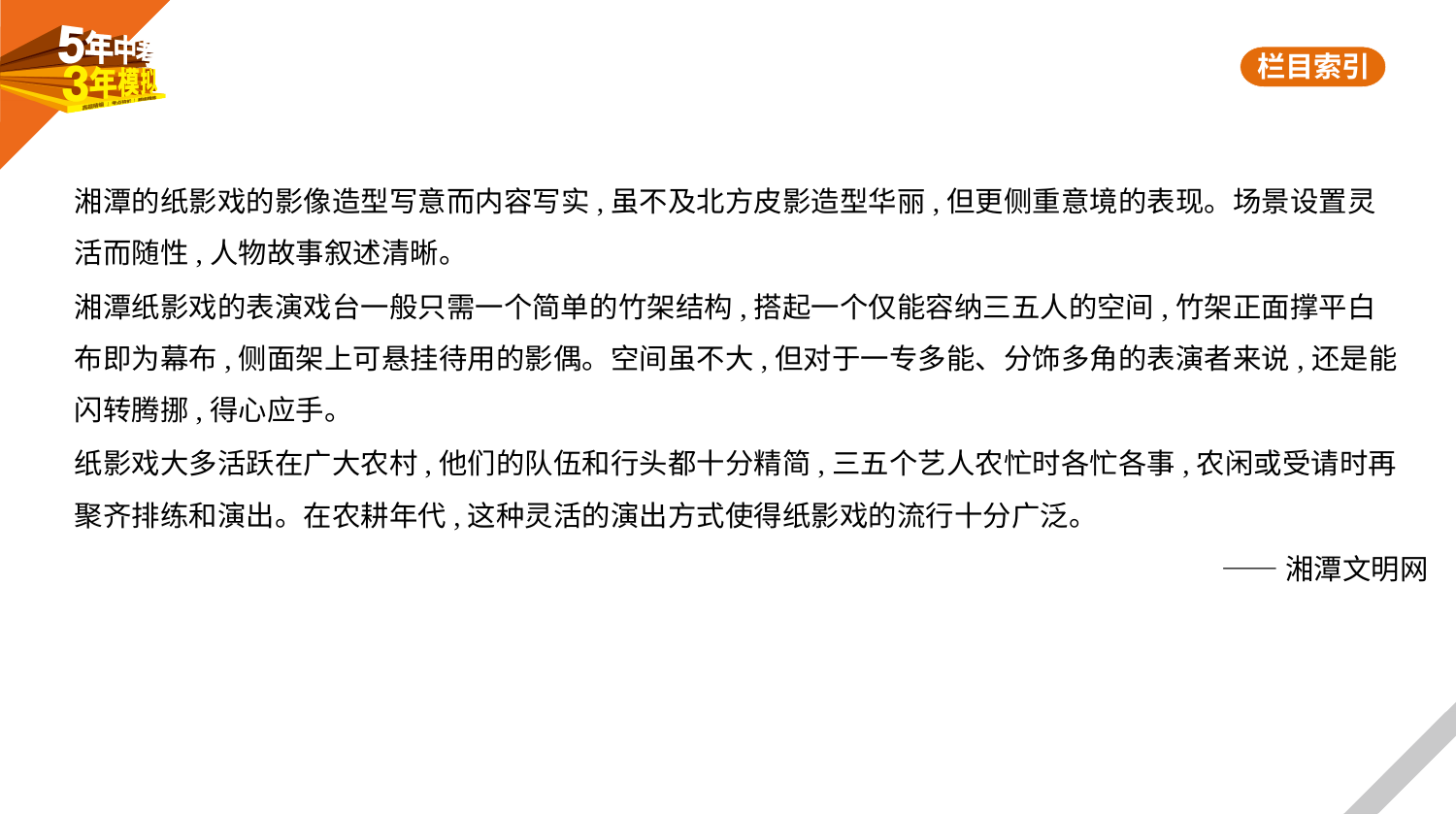

湘潭的纸影戏的影像造型写意而内容写实,虽不及北方皮影造型华丽,但更侧重意境的表现。场景设置灵
活而随性,人物故事叙述清晰。
湘潭纸影戏的表演戏台一般只需一个简单的竹架结构,搭起一个仅能容纳三五人的空间,竹架正面撑平白
布即为幕布,侧面架上可悬挂待用的影偶。空间虽不大,但对于一专多能、分饰多角的表演者来说,还是能
闪转腾挪,得心应手。
纸影戏大多活跃在广大农村,他们的队伍和行头都十分精简,三五个艺人农忙时各忙各事,农闲或受请时再
聚齐排练和演出。在农耕年代,这种灵活的演出方式使得纸影戏的流行十分广泛。
——湘潭文明网